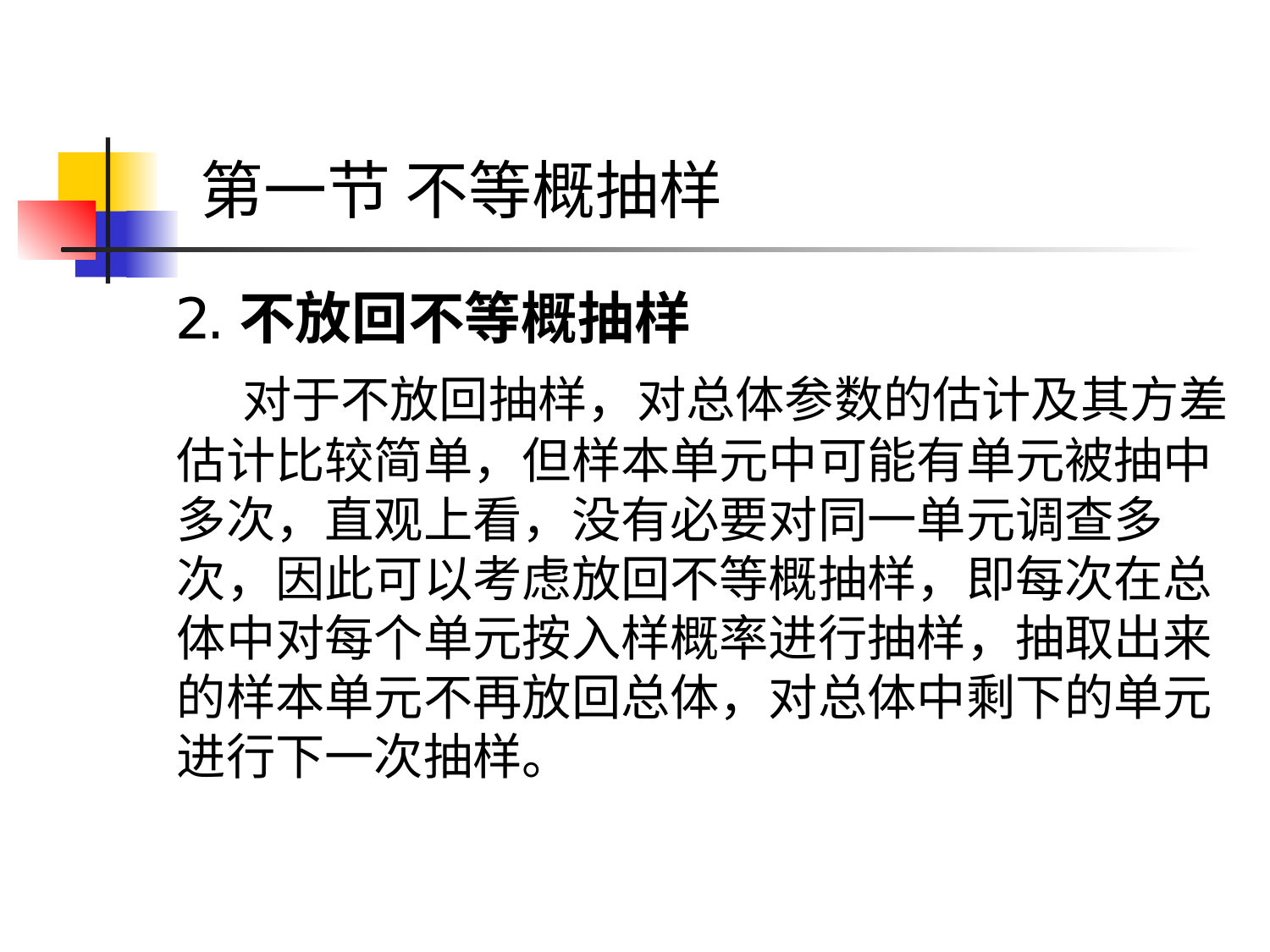

# 第一节 不等概抽样
2.不放回不等概抽样
    对于不放回抽样，对总体参数的估计及其方差估计比较简单，但样本单元中可能有单元被抽中多次，直观上看，没有必要对同一单元调查多次，因此可以考虑放回不等概抽样，即每次在总体中对每个单元按入样概率进行抽样，抽取出来的样本单元不再放回总体，对总体中剩下的单元进行下一次抽样。